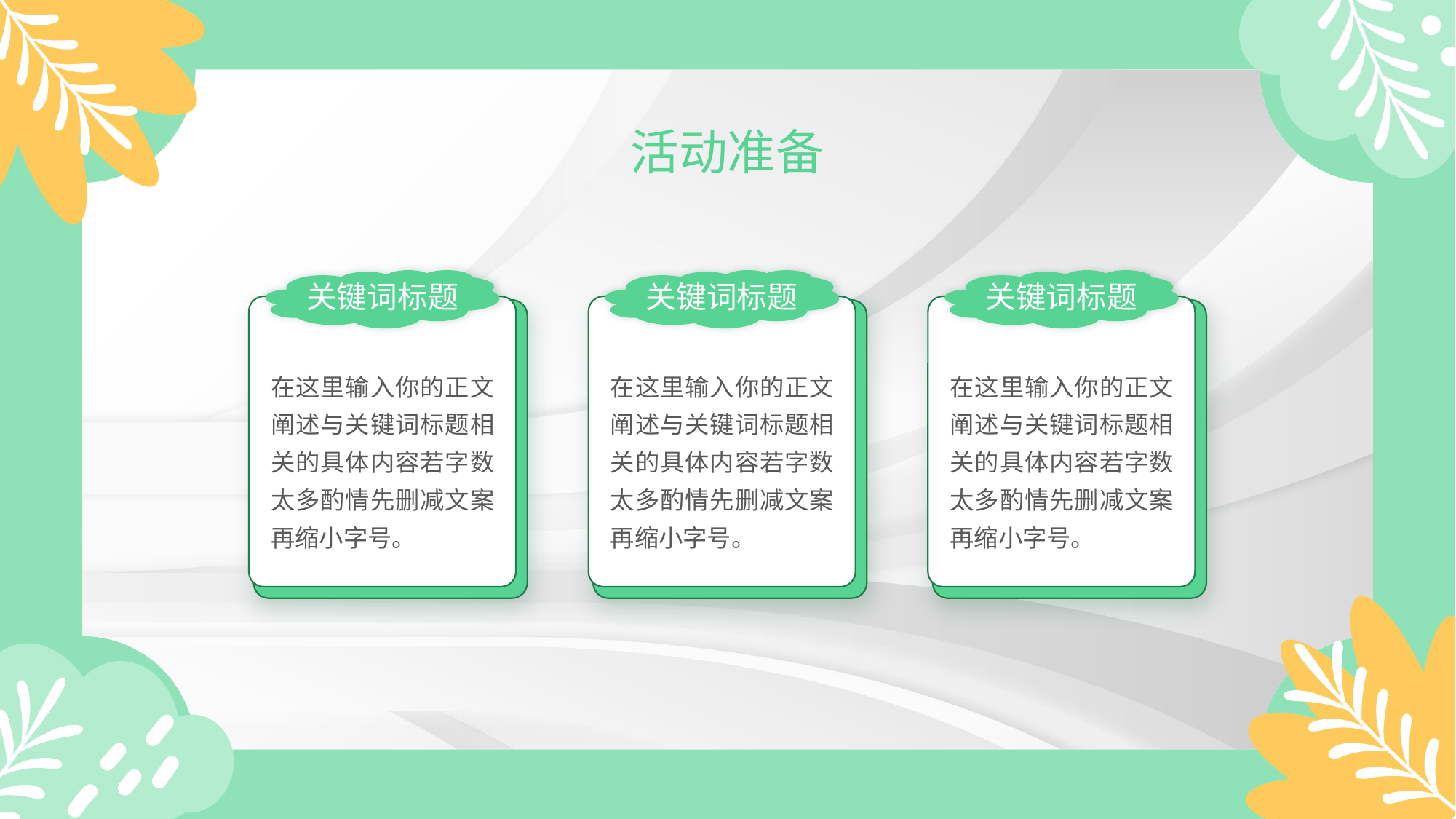

活动准备

关键词标题

在这里输入你的正文阐述与关键词标题相关的具体内容若字数太多酌情先删减文案再缩小字号。

关键词标题

在这里输入你的正文阐述与关键词标题相关的具体内容若字数太多酌情先删减文案再缩小字号。

关键词标题

在这里输入你的正文阐述与关键词标题相关的具体内容若字数太多酌情先删减文案再缩小字号。